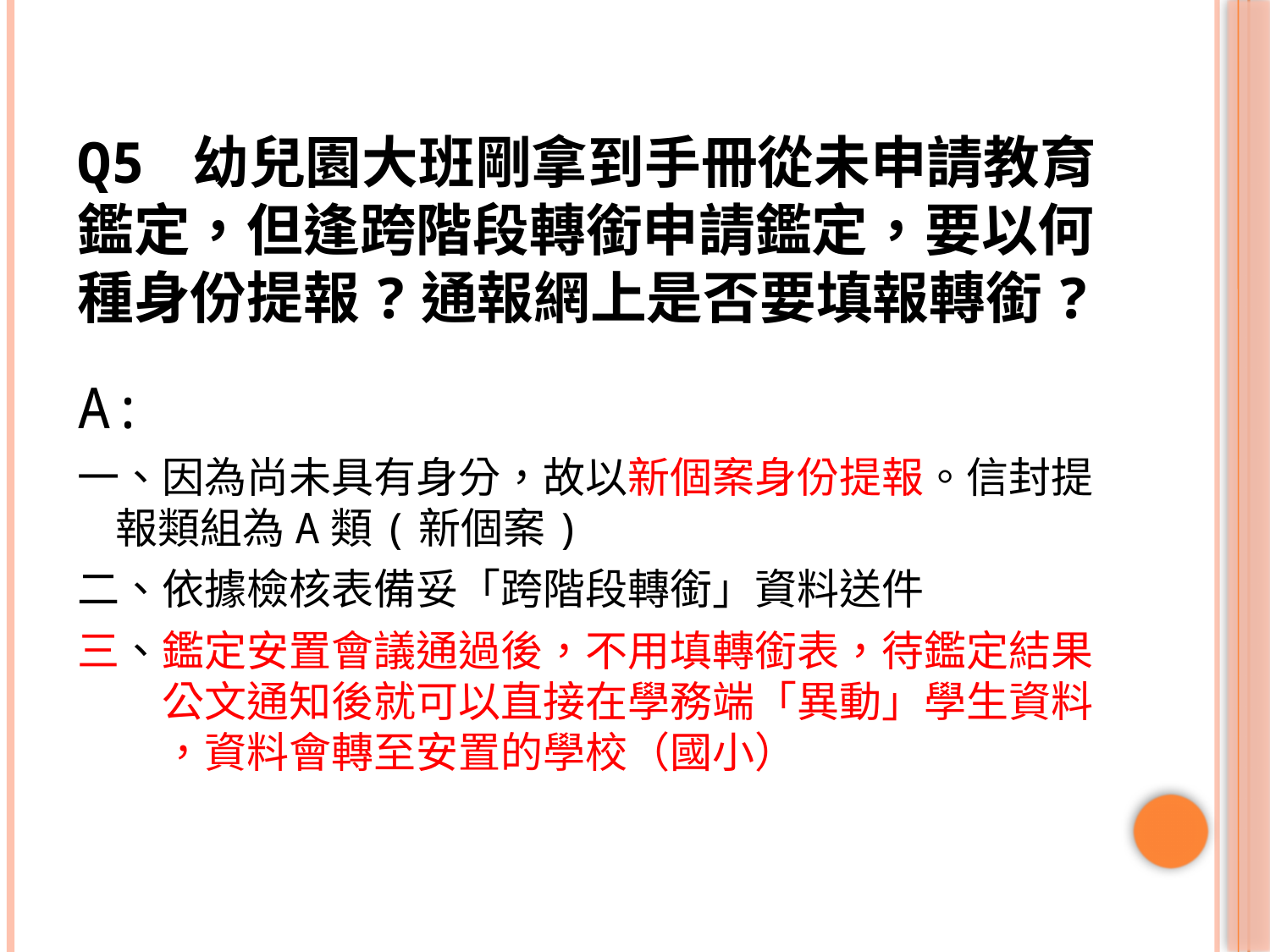

# Q5 幼兒園大班剛拿到手冊從未申請教育鑑定，但逢跨階段轉銜申請鑑定，要以何種身份提報?通報網上是否要填報轉銜?
A:
一、因為尚未具有身分，故以新個案身份提報。信封提
    報類組為A類(新個案)
二、依據檢核表備妥「跨階段轉銜」資料送件
三、鑑定安置會議通過後，不用填轉銜表，待鑑定結果
　　公文通知後就可以直接在學務端「異動」學生資料
　　，資料會轉至安置的學校（國小）